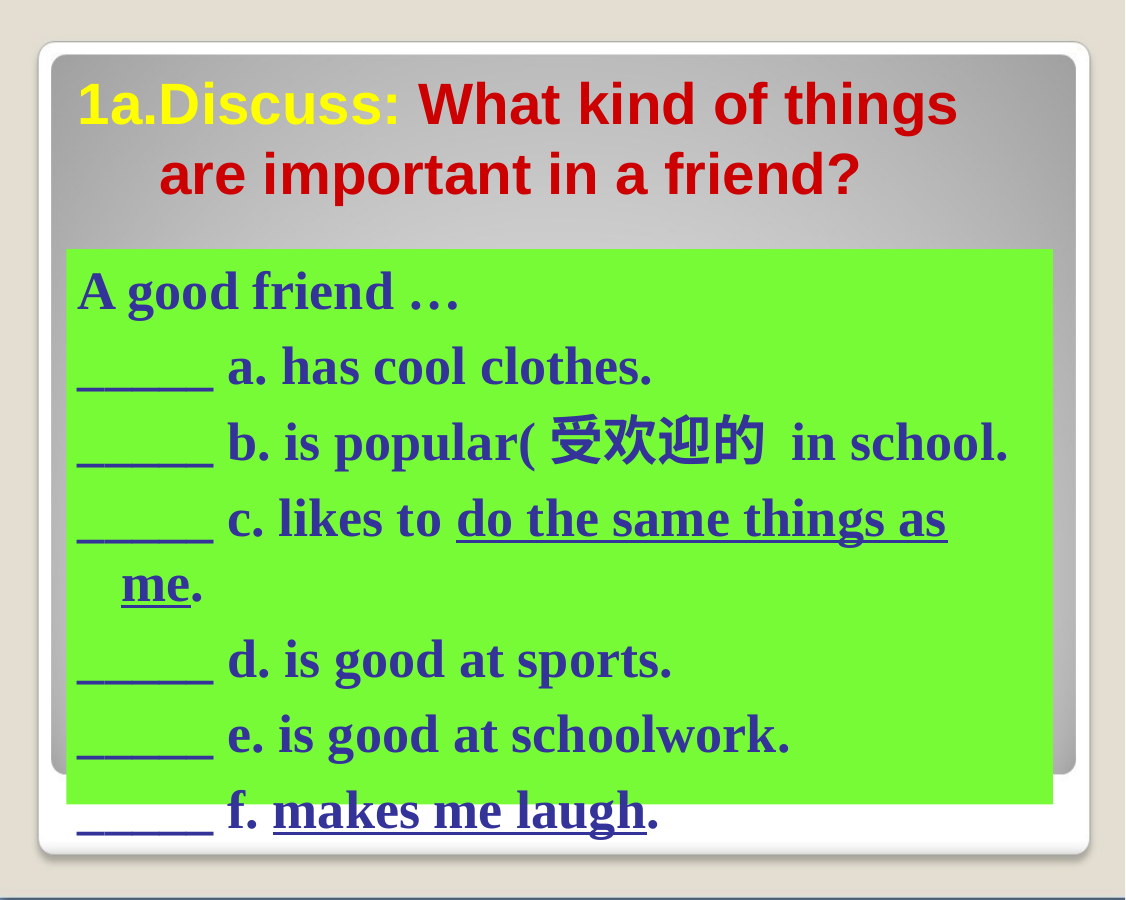

1a.Discuss: What kind of things
     are important in a friend?
A good friend …
_____ a. has cool clothes.
_____ b. is popular(受欢迎的 in school.
_____ c. likes to do the same things as me.
_____ d. is good at sports.
_____ e. is good at schoolwork.
_____ f. makes me laugh.